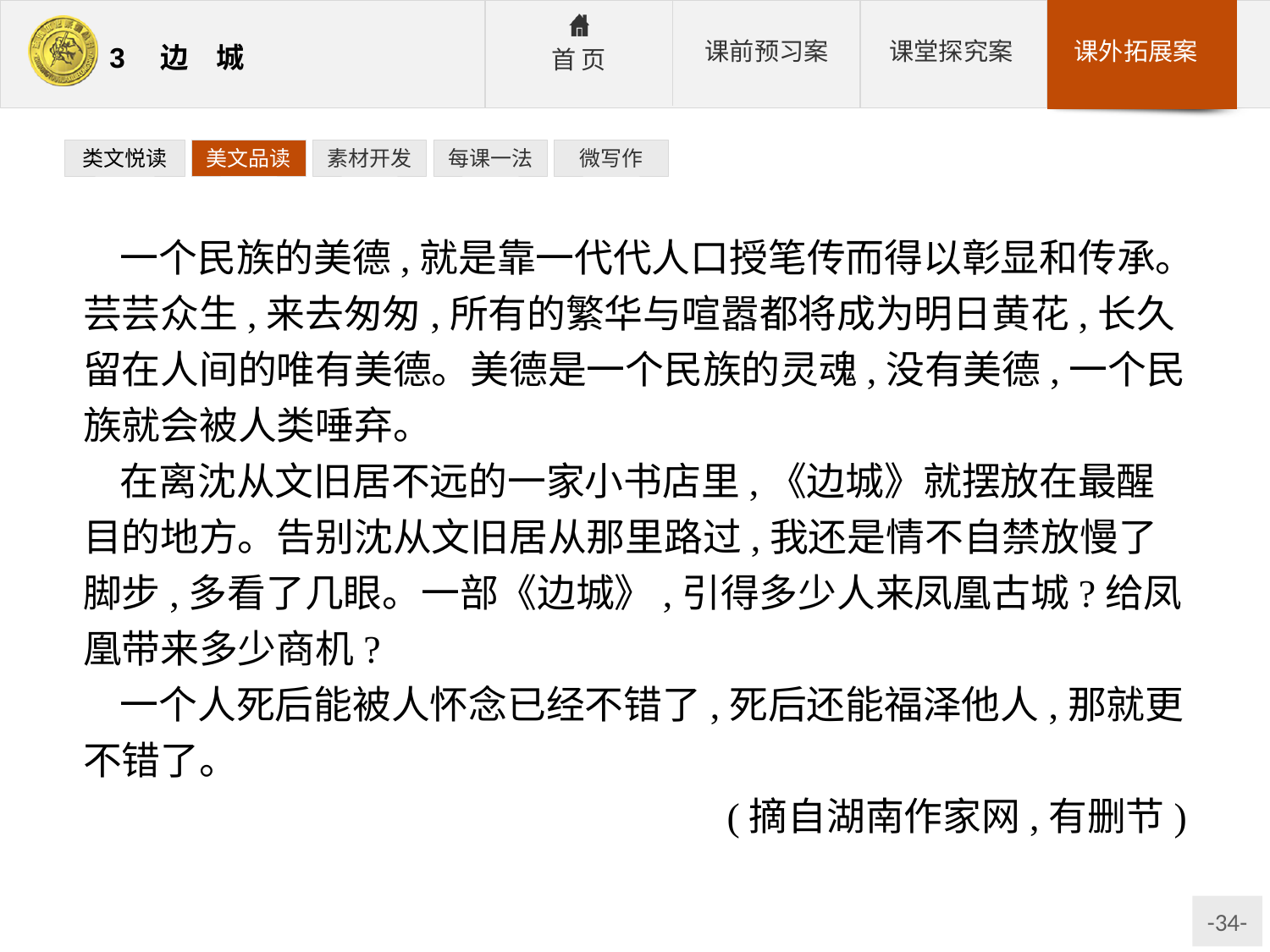

类文悦读
美文品读
素材开发
每课一法
微写作
一个民族的美德,就是靠一代代人口授笔传而得以彰显和传承。芸芸众生,来去匆匆,所有的繁华与喧嚣都将成为明日黄花,长久留在人间的唯有美德。美德是一个民族的灵魂,没有美德,一个民族就会被人类唾弃。
在离沈从文旧居不远的一家小书店里,《边城》就摆放在最醒目的地方。告别沈从文旧居从那里路过,我还是情不自禁放慢了脚步,多看了几眼。一部《边城》,引得多少人来凤凰古城?给凤凰带来多少商机?
一个人死后能被人怀念已经不错了,死后还能福泽他人,那就更不错了。
(摘自湖南作家网,有删节)